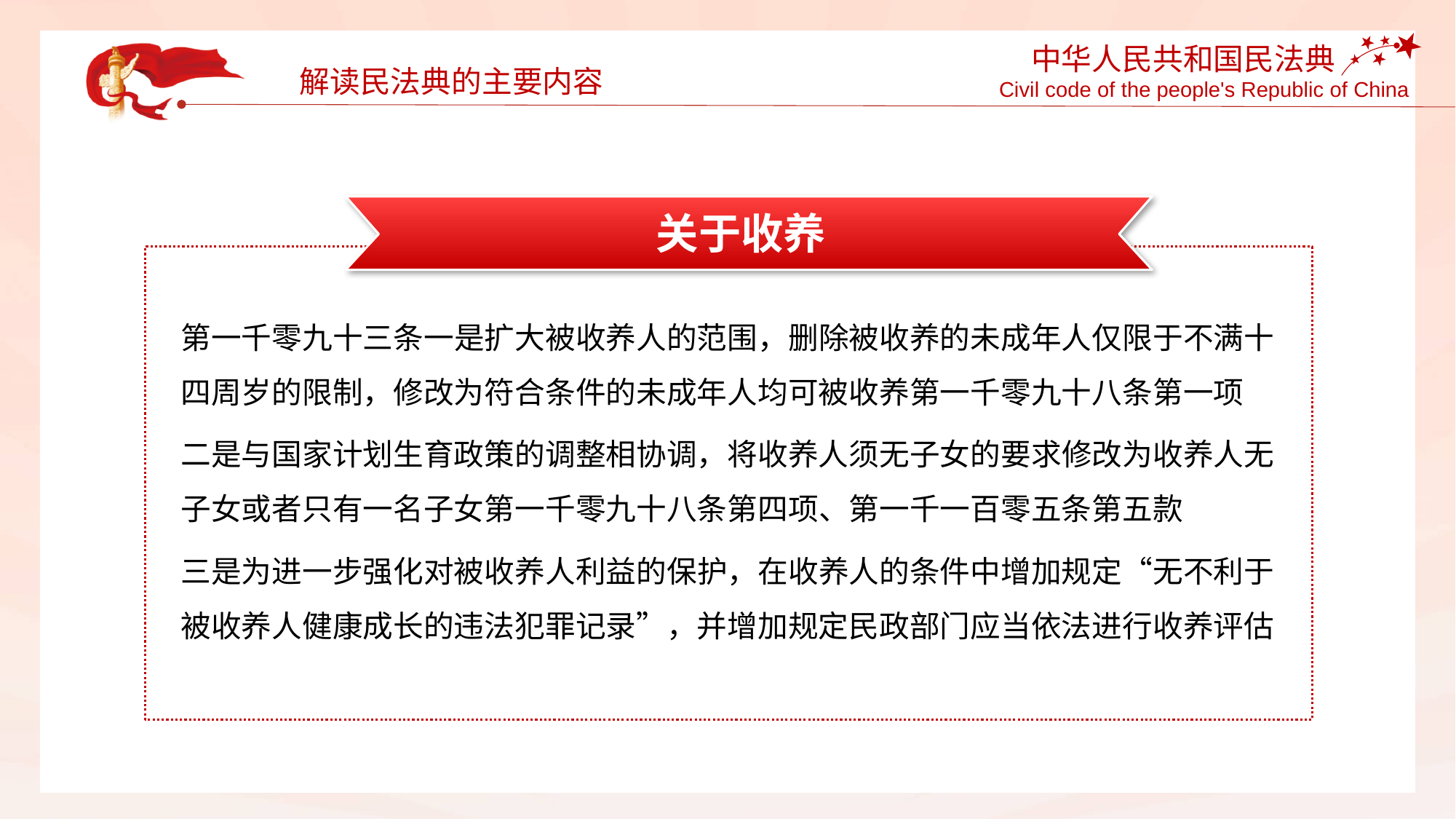

解读民法典的主要内容

关于收养

第一千零九十三条一是扩大被收养人的范围，删除被收养的未成年人仅限于不满十四周岁的限制，修改为符合条件的未成年人均可被收养第一千零九十八条第一项
二是与国家计划生育政策的调整相协调，将收养人须无子女的要求修改为收养人无子女或者只有一名子女第一千零九十八条第四项、第一千一百零五条第五款
三是为进一步强化对被收养人利益的保护，在收养人的条件中增加规定“无不利于被收养人健康成长的违法犯罪记录”，并增加规定民政部门应当依法进行收养评估